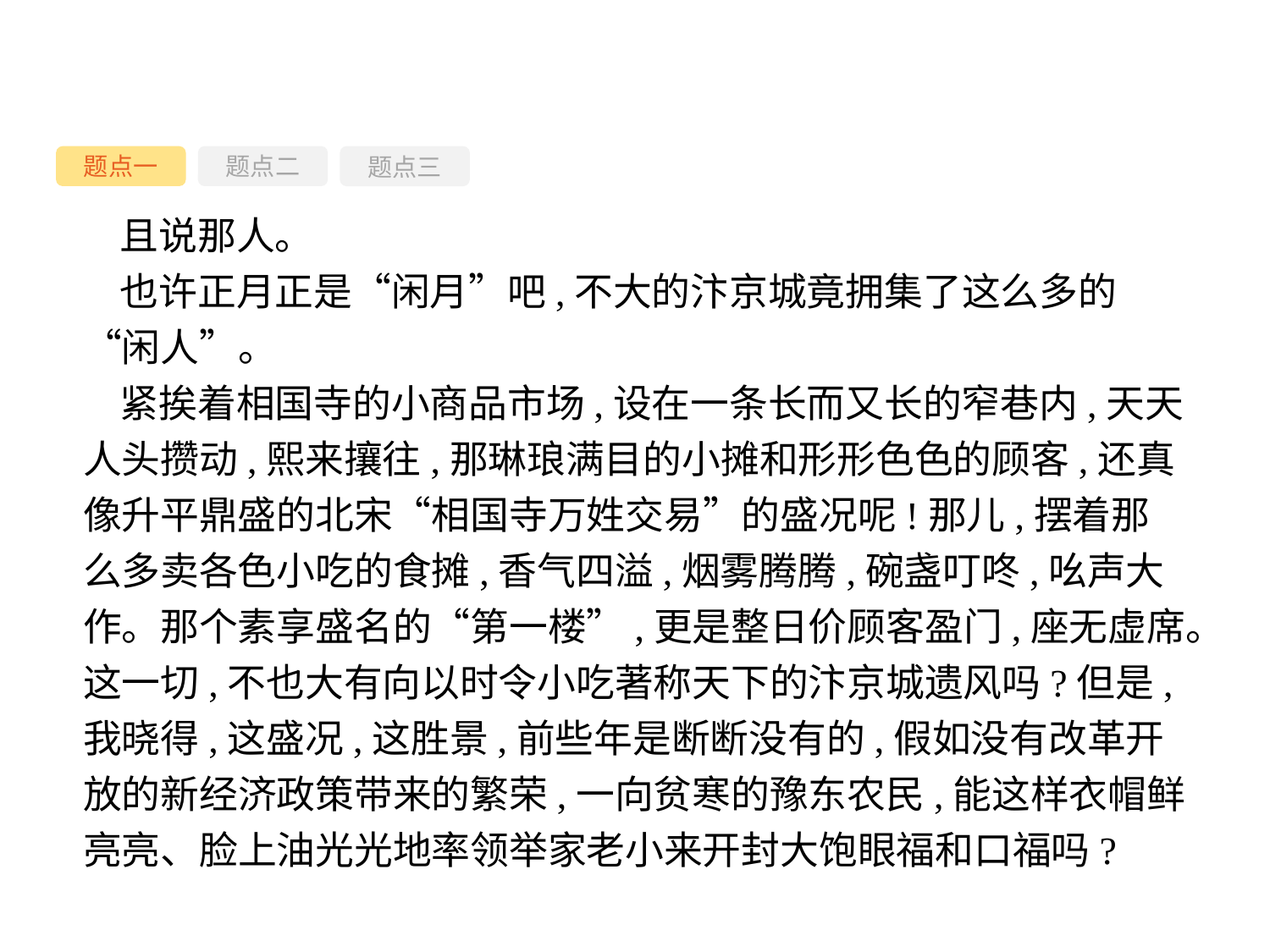

题点一
题点三
题点二
且说那人。
也许正月正是“闲月”吧,不大的汴京城竟拥集了这么多的“闲人”。
紧挨着相国寺的小商品市场,设在一条长而又长的窄巷内,天天人头攒动,熙来攘往,那琳琅满目的小摊和形形色色的顾客,还真像升平鼎盛的北宋“相国寺万姓交易”的盛况呢!那儿,摆着那么多卖各色小吃的食摊,香气四溢,烟雾腾腾,碗盏叮咚,吆声大作。那个素享盛名的“第一楼”,更是整日价顾客盈门,座无虚席。这一切,不也大有向以时令小吃著称天下的汴京城遗风吗?但是,我晓得,这盛况,这胜景,前些年是断断没有的,假如没有改革开放的新经济政策带来的繁荣,一向贫寒的豫东农民,能这样衣帽鲜亮亮、脸上油光光地率领举家老小来开封大饱眼福和口福吗?
-32-